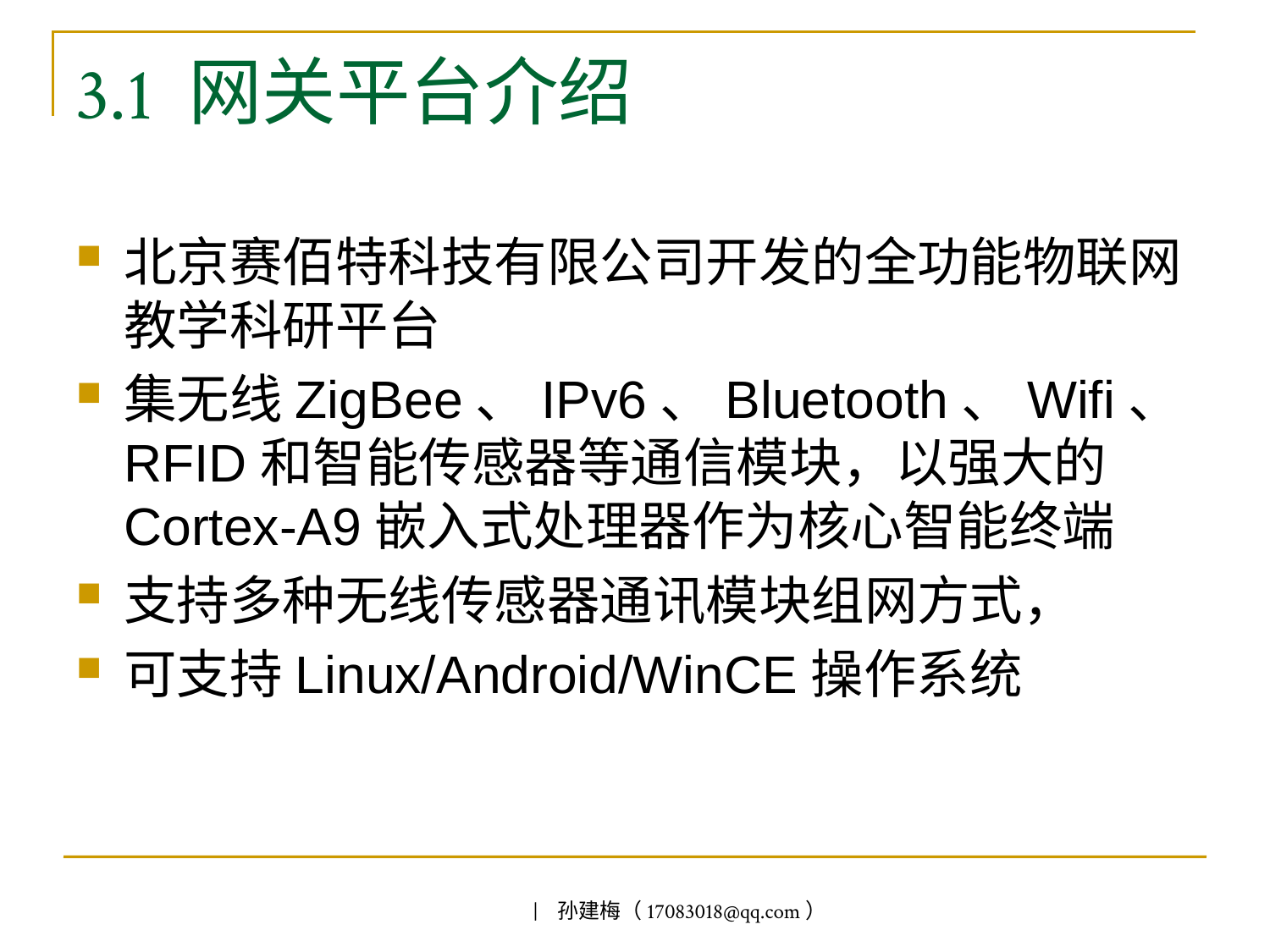

# 3.1 网关平台介绍
北京赛佰特科技有限公司开发的全功能物联网教学科研平台
集无线ZigBee、IPv6、Bluetooth、Wifi、RFID和智能传感器等通信模块，以强大的Cortex-A9嵌入式处理器作为核心智能终端
支持多种无线传感器通讯模块组网方式，
可支持Linux/Android/WinCE操作系统
|   孙建梅（17083018@qq.com）

3